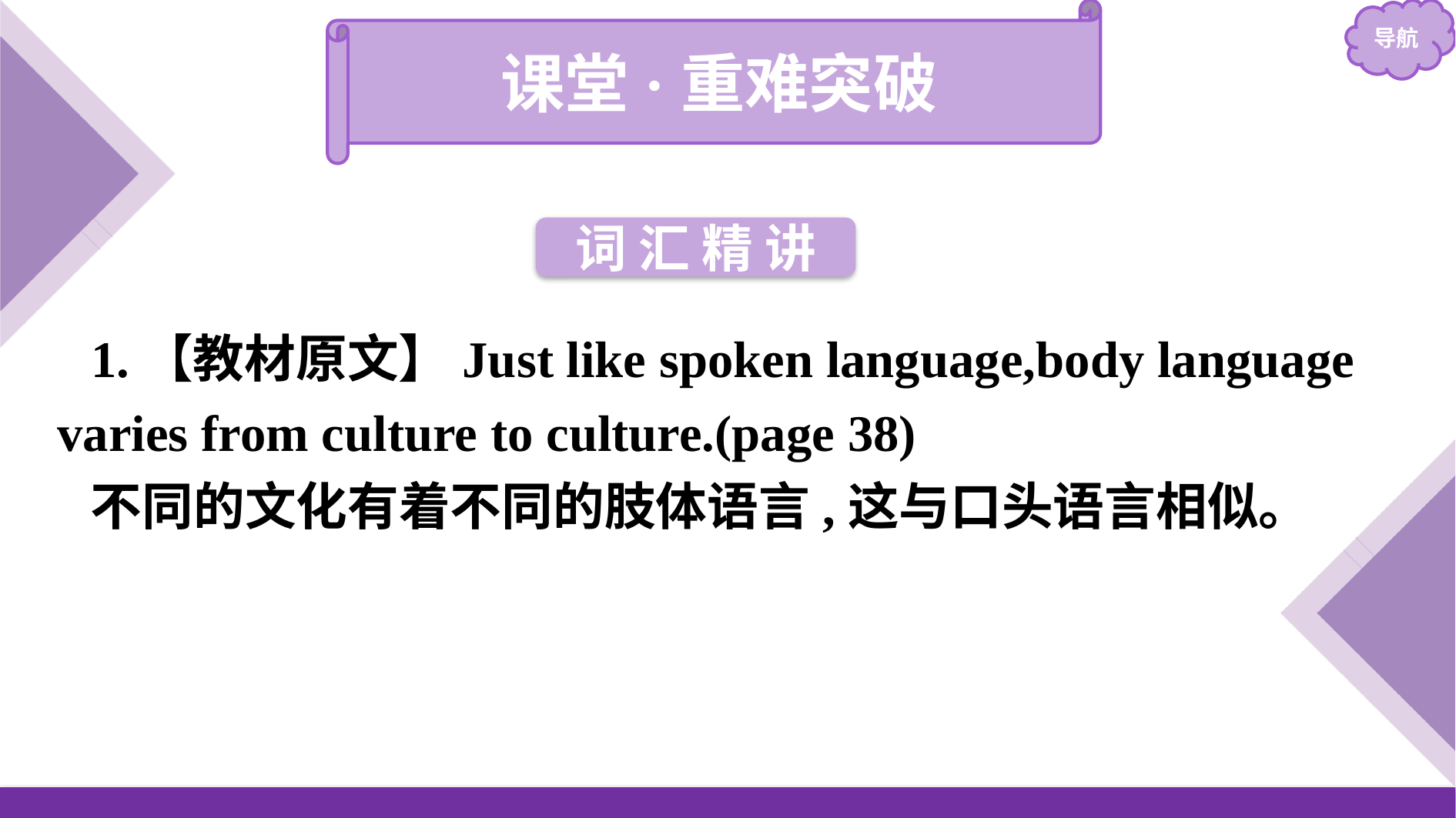

课堂·重难突破
词 汇 精 讲
1.【教材原文】Just like spoken language,body language varies from culture to culture.(page 38)
不同的文化有着不同的肢体语言,这与口头语言相似。